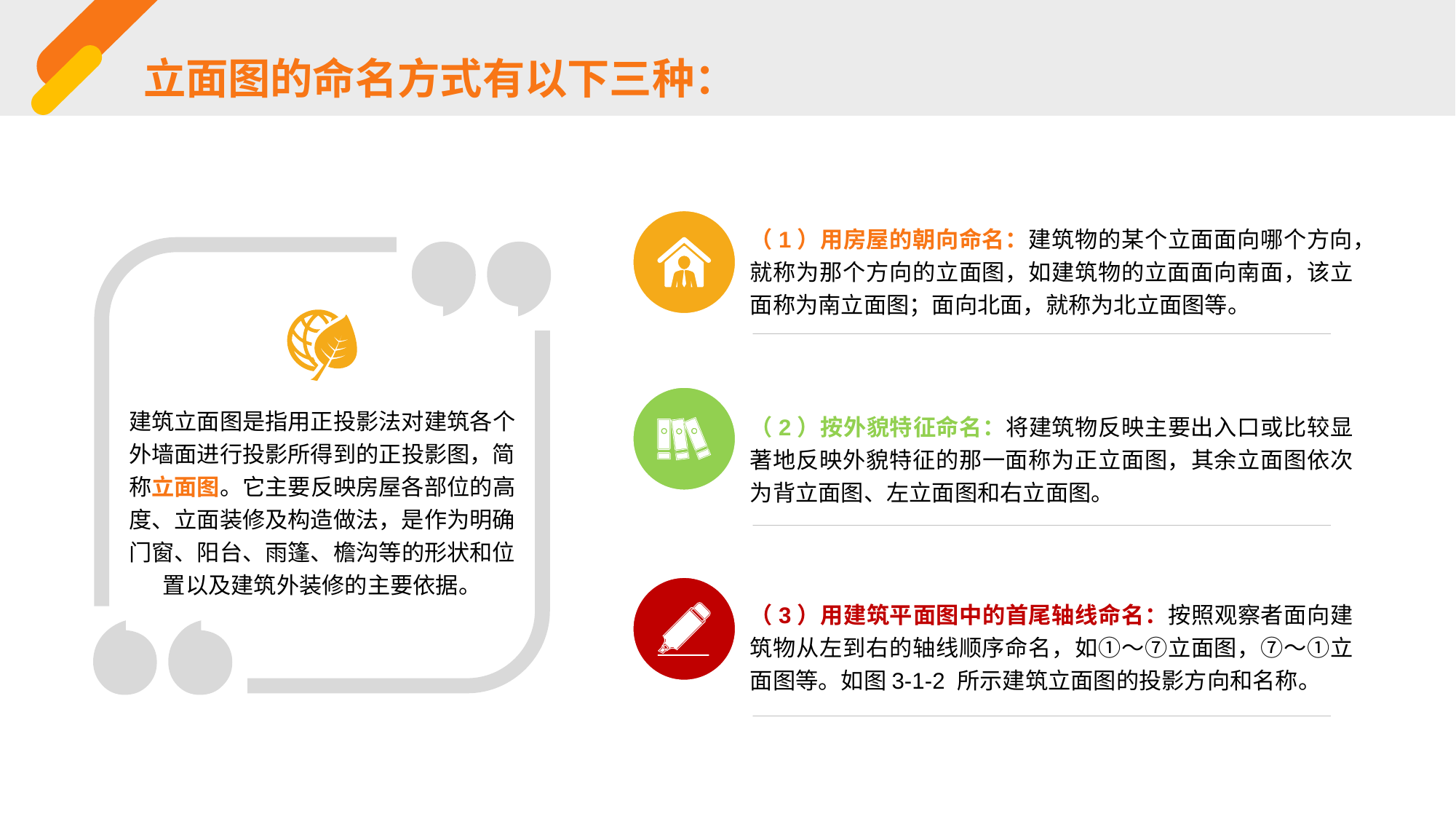

立面图的命名方式有以下三种：
（1）用房屋的朝向命名：建筑物的某个立面面向哪个方向，就称为那个方向的立面图，如建筑物的立面面向南面，该立面称为南立面图；面向北面，就称为北立面图等。

建筑立面图是指用正投影法对建筑各个外墙面进行投影所得到的正投影图，简称立面图。它主要反映房屋各部位的高度、立面装修及构造做法，是作为明确门窗、阳台、雨篷、檐沟等的形状和位置以及建筑外装修的主要依据。

（2）按外貌特征命名：将建筑物反映主要出入口或比较显著地反映外貌特征的那一面称为正立面图，其余立面图依次为背立面图、左立面图和右立面图。

（3）用建筑平面图中的首尾轴线命名：按照观察者面向建筑物从左到右的轴线顺序命名，如①～⑦立面图，⑦～①立面图等。如图3-1-2 所示建筑立面图的投影方向和名称。